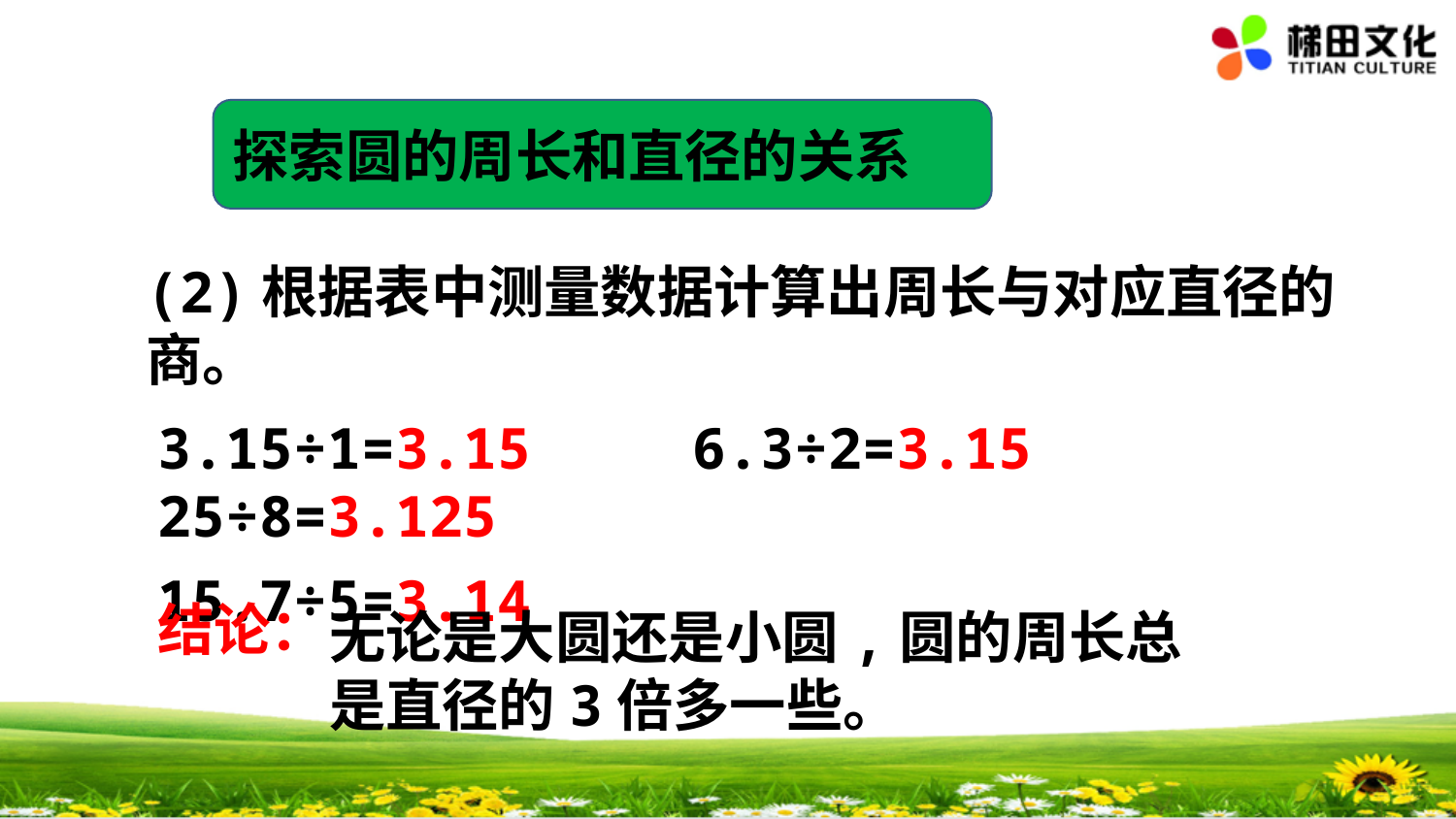

探索圆的周长和直径的关系。
(2)根据表中测量数据计算出周长与对应直径的商。
3.15÷1=3.15　      6.3÷2=3.15
25÷8=3.125      　15.7÷5=3.14
结论：
无论是大圆还是小圆,圆的周长总是直径的3倍多一些。